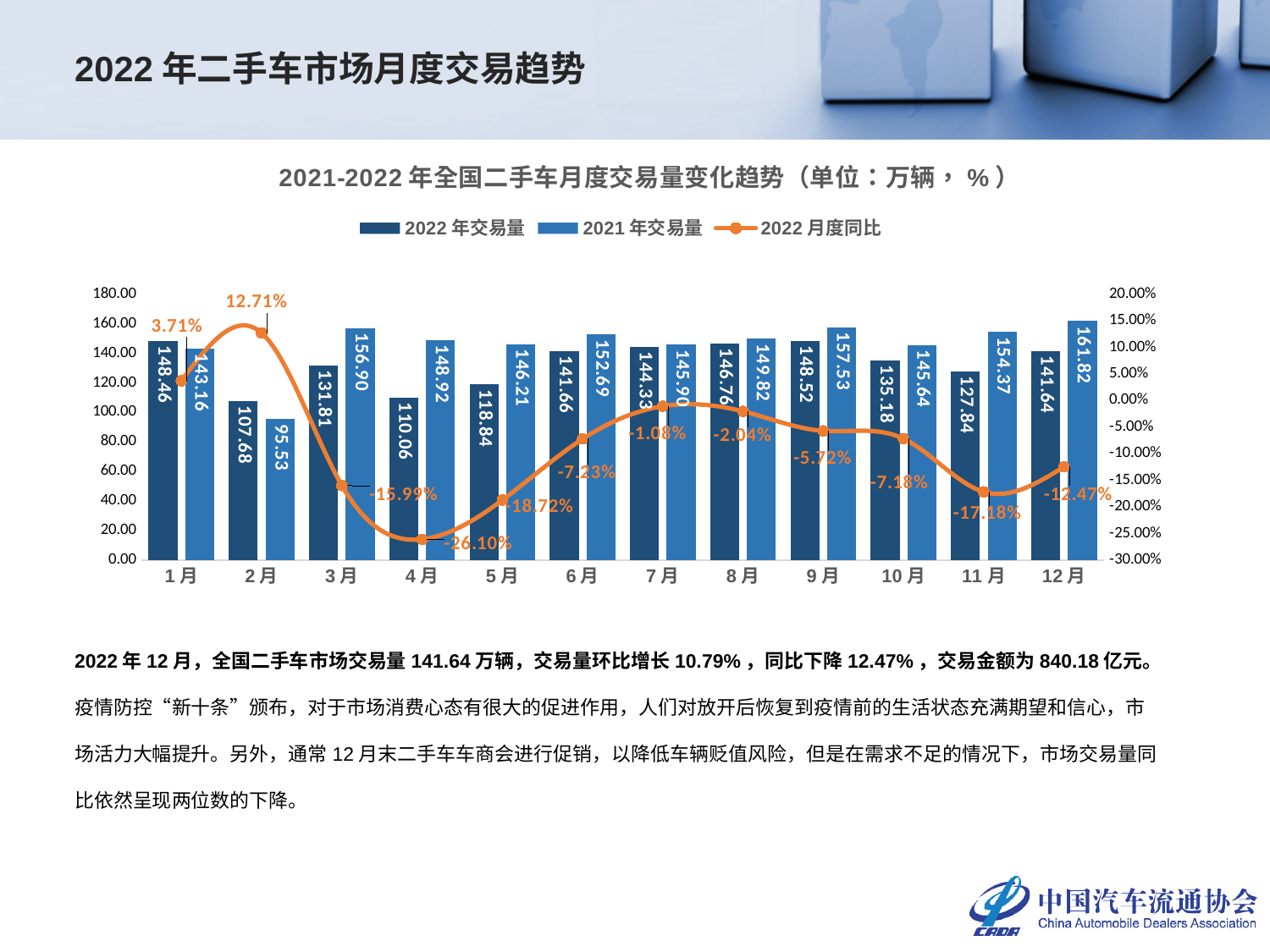

2022年二手车市场月度交易趋势

### Chart: 2021-2022年全国二手车月度交易量变化趋势（单位：万辆，%）

| Category | 2022年交易量 | 2021年交易量 | 2022月度同比 |
|---|---|---|---|
| 1月 | 148.4647 | 143.155 | 0.03709056616953646 |
| 2月 | 107.681 | 95.5339 | 0.12714962960791923 |
| 3月 | 131.8136 | 156.9019 | -0.15989799996048487 |
| 4月 | 110.0561 | 148.9249 | -0.26099597850997386 |
| 5月 | 118.8408 | 146.211 | -0.1871965857562017 |
| 6月 | 141.6588 | 152.6938 | -0.07226881510578685 |
| 7月 | 144.327 | 145.9046 | -0.01081254463533014 |
| 8月 | 146.7621 | 149.8238 | -0.02043533804375541 |
| 9月 | 148.5193 | 157.5309 | -0.05720528480444164 |
| 10月 | 135.1793 | 145.638 | -0.07181298836842027 |
| 11月 | 127.844 | 154.3684 | -0.17182532176274426 |
| 12月 | 141.6362 | 161.8217 | -0.12473914190742028 |
2022年12月，全国二手车市场交易量141.64万辆，交易量环比增长10.79%，同比下降12.47%，交易金额为840.18亿元。
疫情防控“新十条”颁布，对于市场消费心态有很大的促进作用，人们对放开后恢复到疫情前的生活状态充满期望和信心，市场活力大幅提升。另外，通常12月末二手车车商会进行促销，以降低车辆贬值风险，但是在需求不足的情况下，市场交易量同比依然呈现两位数的下降。